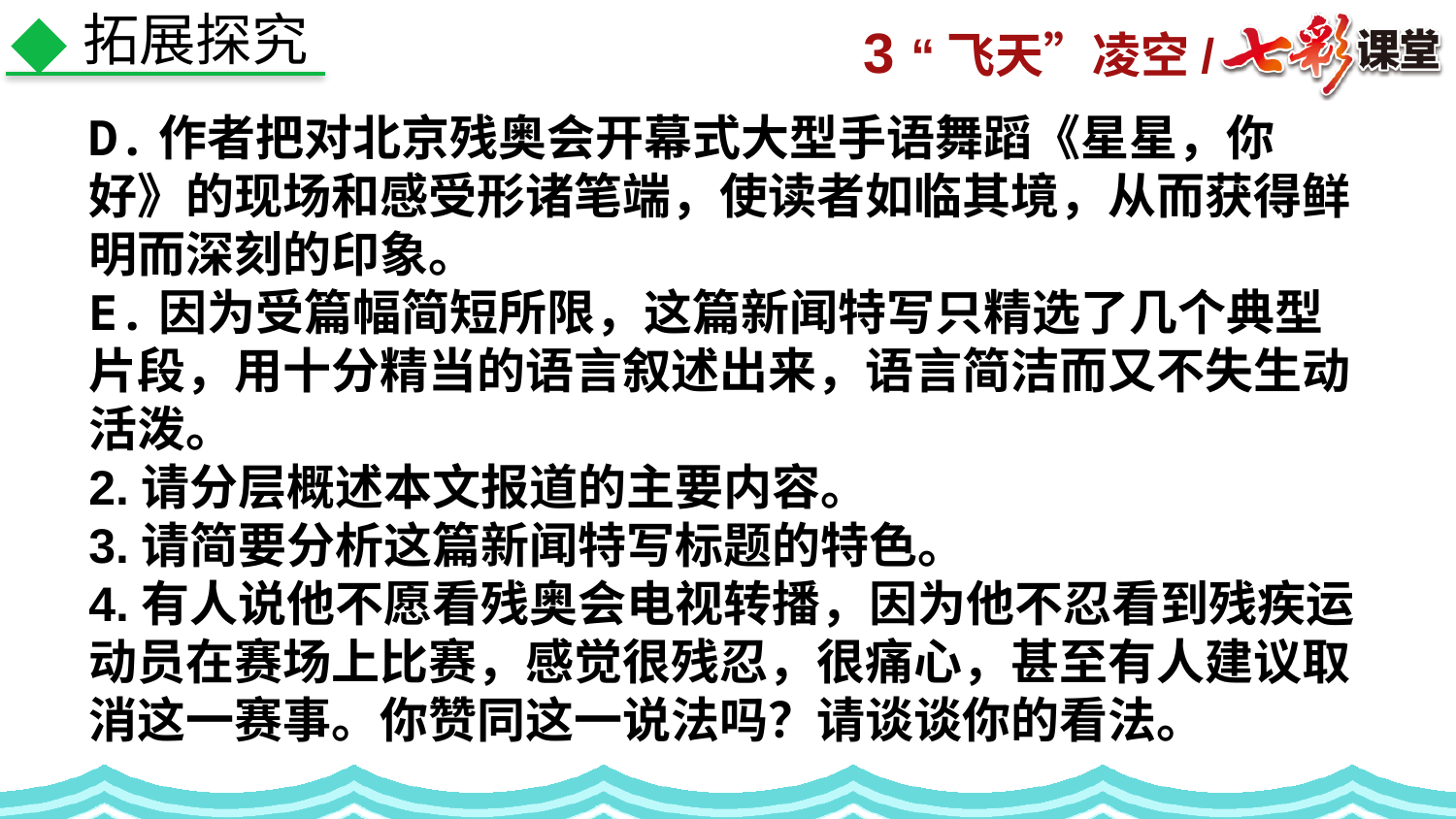

拓展探究

D.作者把对北京残奥会开幕式大型手语舞蹈《星星，你好》的现场和感受形诸笔端，使读者如临其境，从而获得鲜明而深刻的印象。
E.因为受篇幅简短所限，这篇新闻特写只精选了几个典型片段，用十分精当的语言叙述出来，语言简洁而又不失生动活泼。
2.请分层概述本文报道的主要内容。
3.请简要分析这篇新闻特写标题的特色。
4.有人说他不愿看残奥会电视转播，因为他不忍看到残疾运动员在赛场上比赛，感觉很残忍，很痛心，甚至有人建议取消这一赛事。你赞同这一说法吗？请谈谈你的看法。